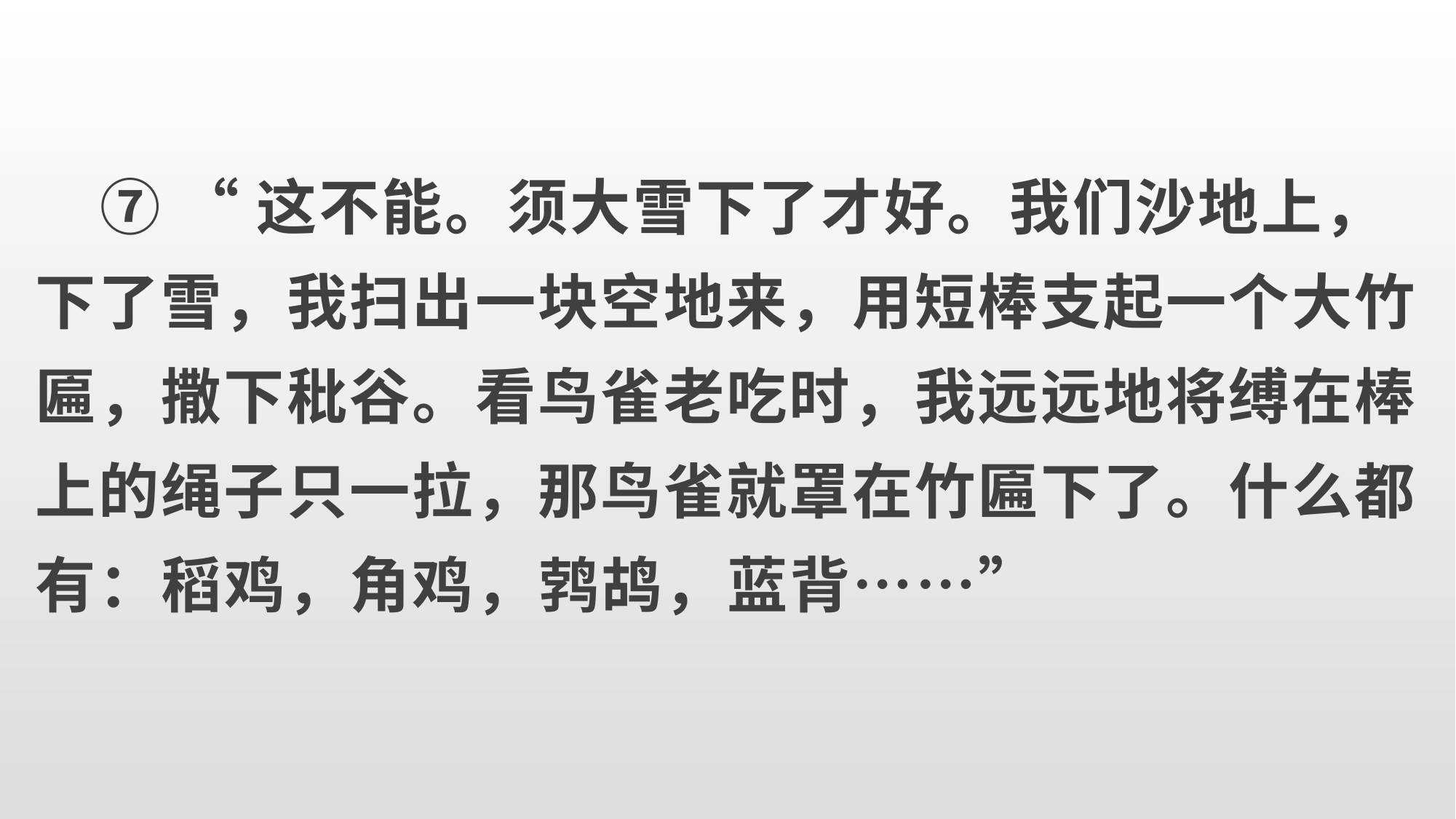

⑦ “这不能。须大雪下了才好。我们沙地上，下了雪，我扫出一块空地来，用短棒支起一个大竹匾，撒下秕谷。看鸟雀老吃时，我远远地将缚在棒上的绳子只一拉，那鸟雀就罩在竹匾下了。什么都有：稻鸡，角鸡，鹁鸪，蓝背……”